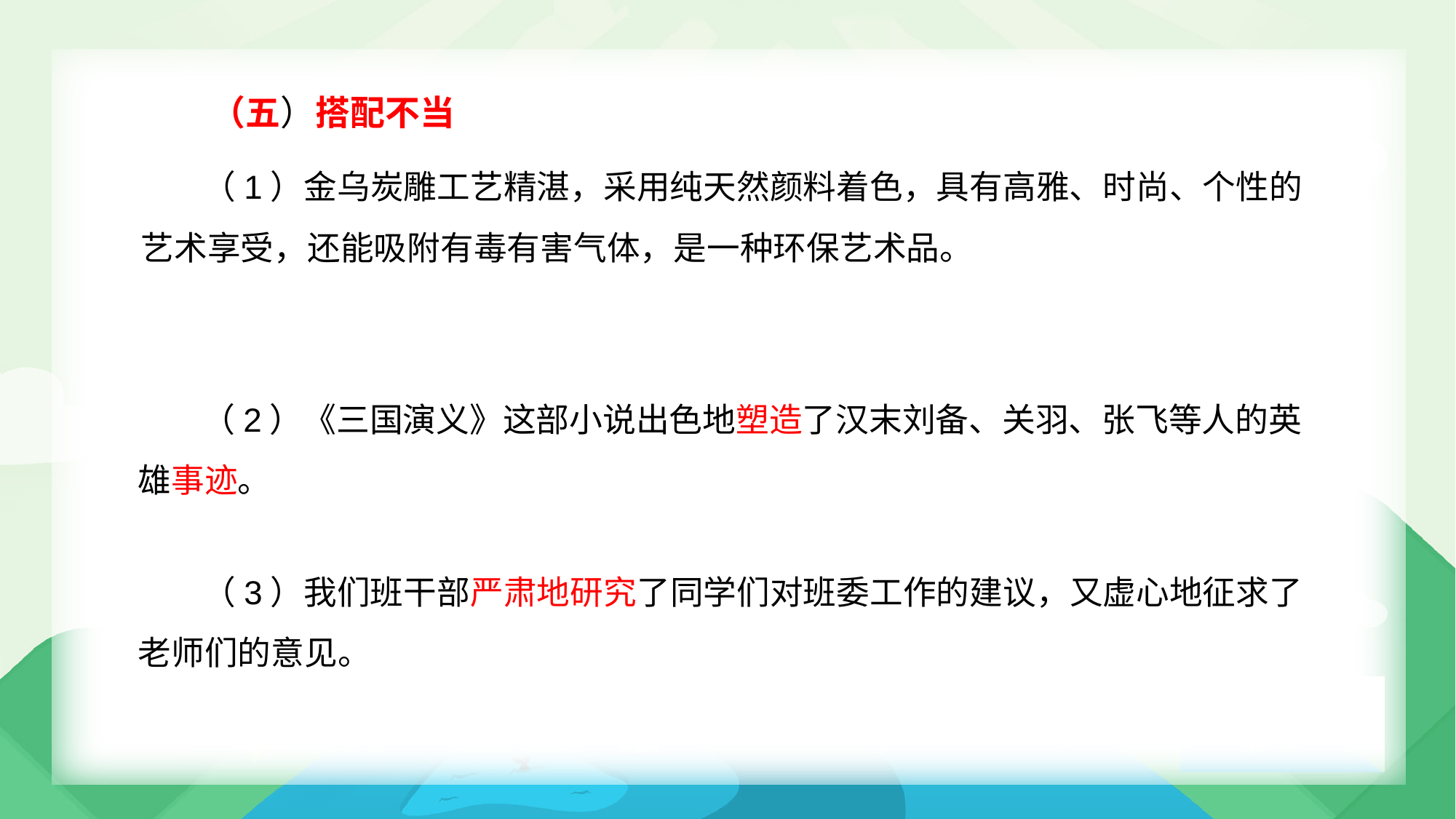

（五）搭配不当
（1）金乌炭雕工艺精湛，采用纯天然颜料着色，具有高雅、时尚、个性的
艺术享受，还能吸附有毒有害气体，是一种环保艺术品。
（2）《三国演义》这部小说出色地塑造了汉末刘备、关羽、张飞等人的英
雄事迹。
（3）我们班干部严肃地研究了同学们对班委工作的建议，又虚心地征求了
老师们的意见。